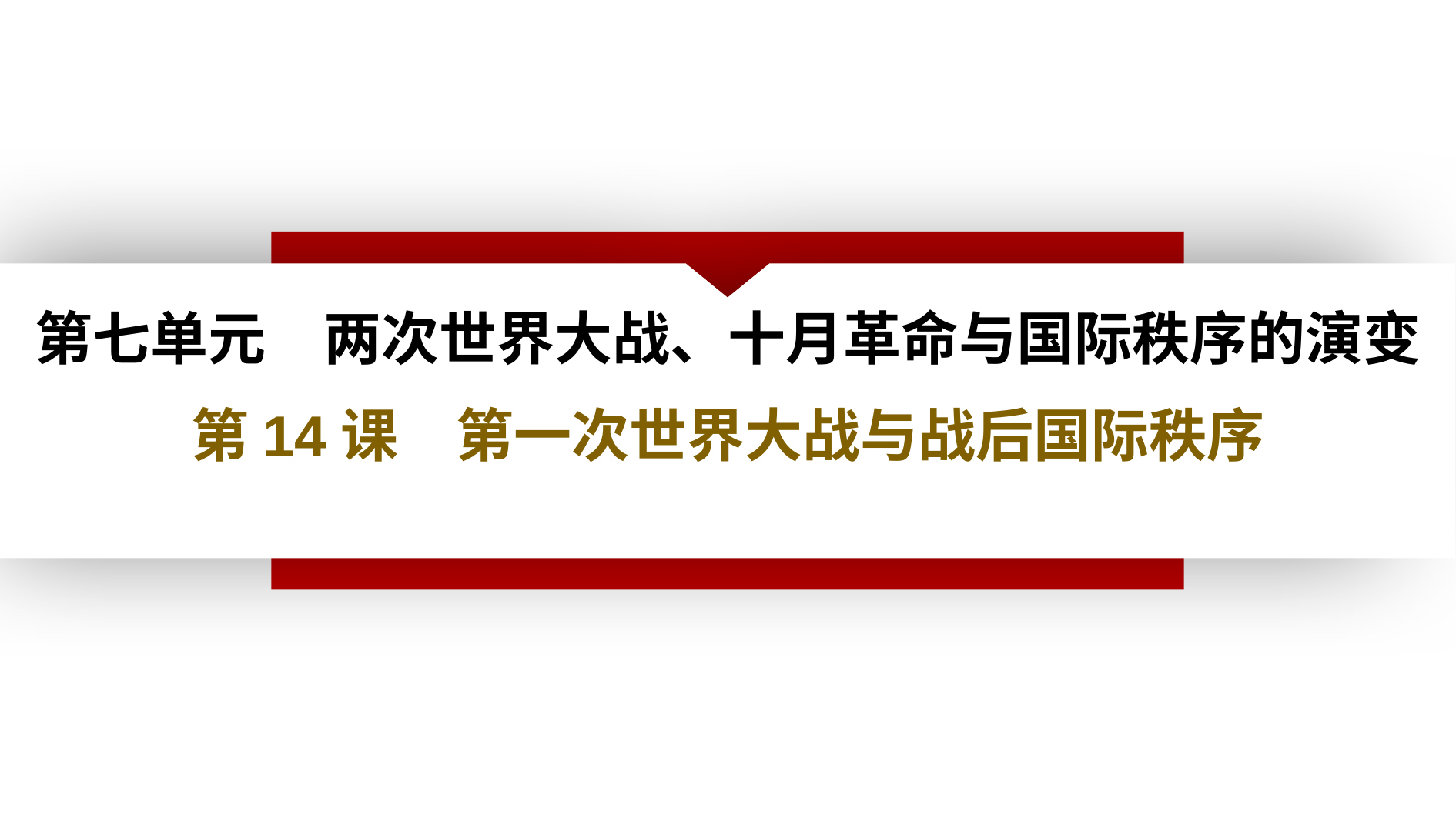

第七单元　两次世界大战、十月革命与国际秩序的演变第14课　第一次世界大战与战后国际秩序